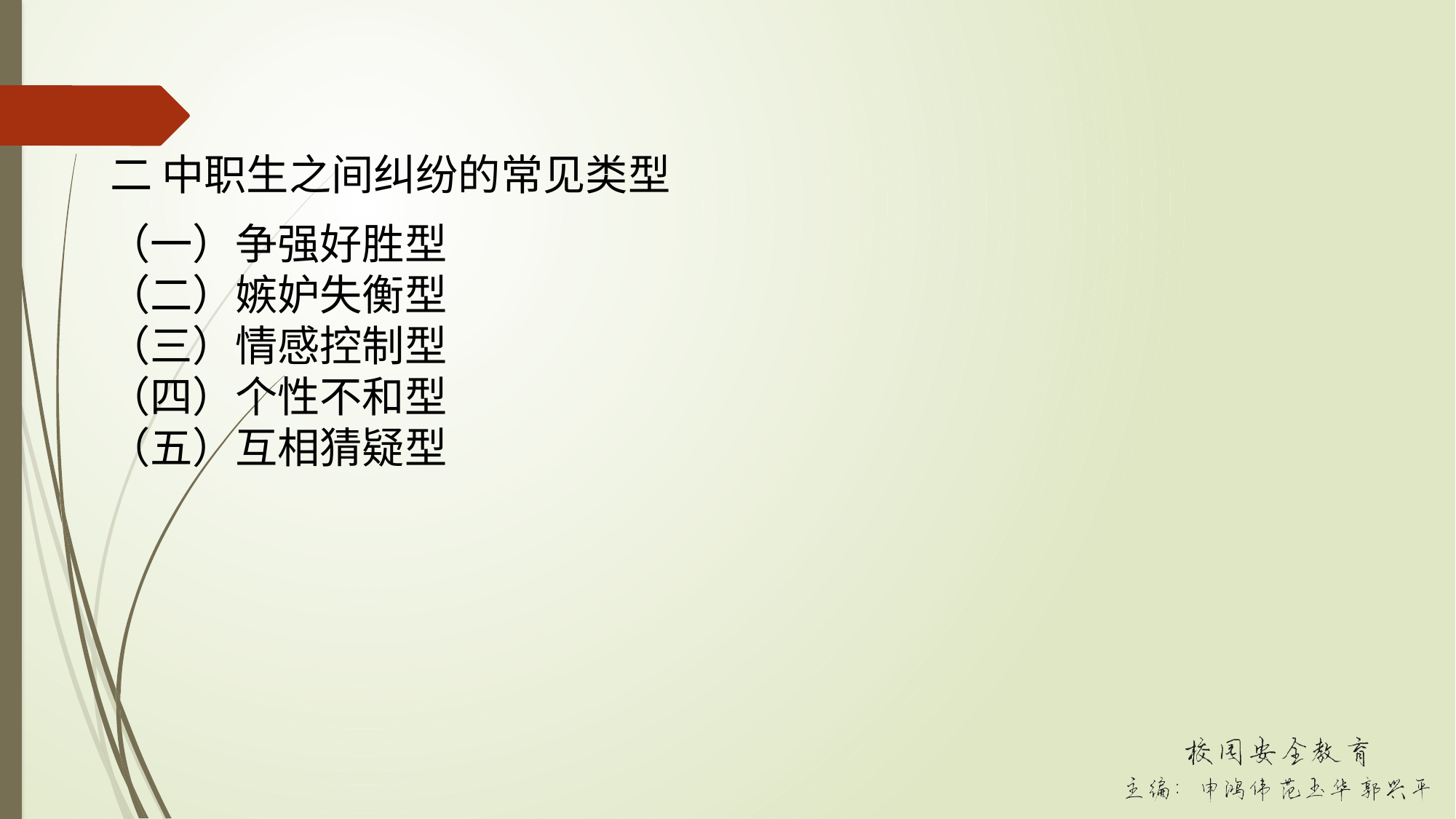

二 中职生之间纠纷的常见类型
（一）争强好胜型
（二）嫉妒失衡型
（三）情感控制型
（四）个性不和型
（五）互相猜疑型